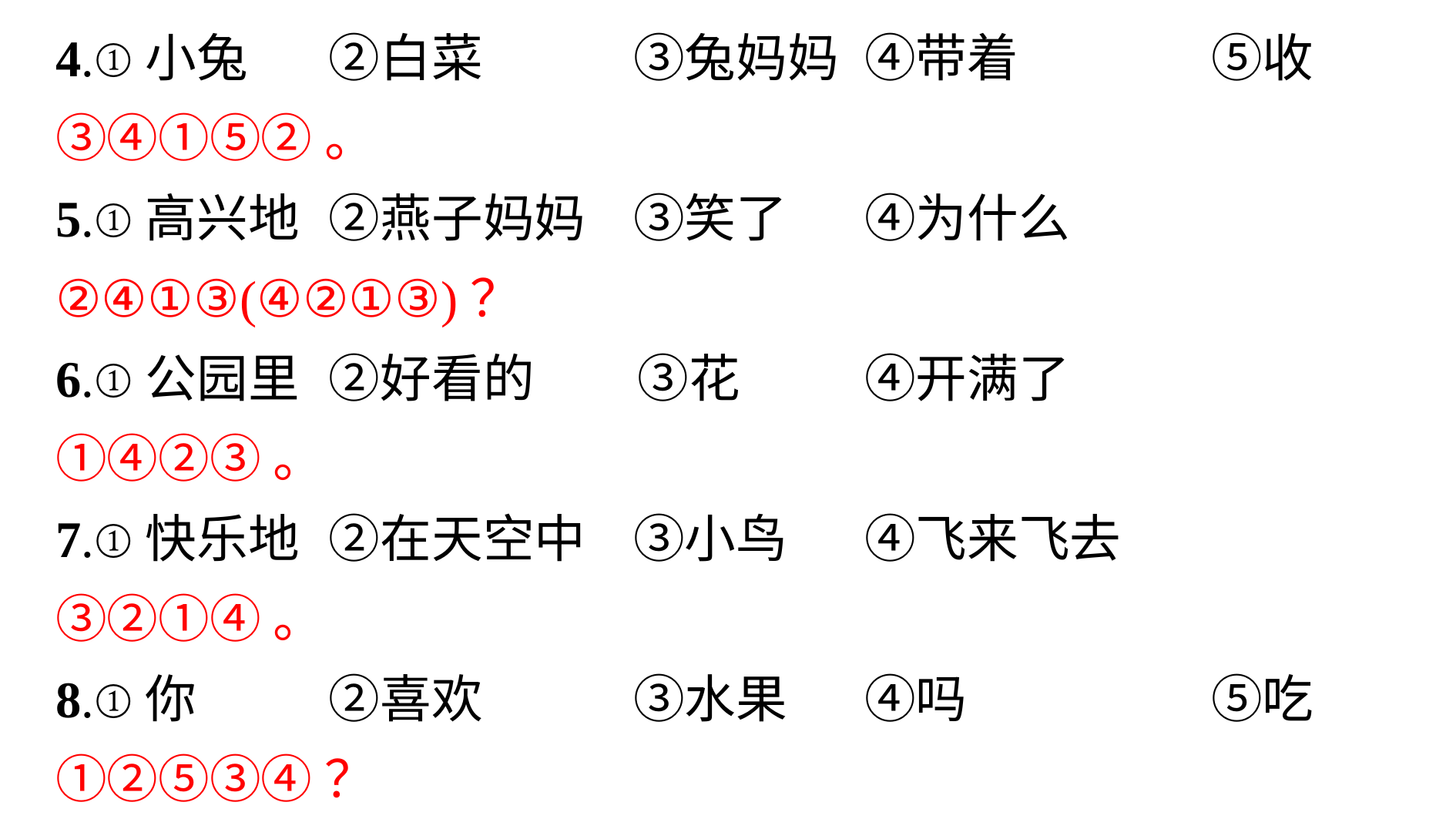

4.①小兔　	②白菜　　	③兔妈妈	④带着　　	⑤收
③④①⑤②。
5.①高兴地	②燕子妈妈	③笑了　	④为什么
②④①③(④②①③)？
6.①公园里	②好看的　　③花　　	④开满了
①④②③。
7.①快乐地	②在天空中	③小鸟　	④飞来飞去
③②①④。
8.①你　　	②喜欢　　	③水果　	④吗　　		⑤吃
①②⑤③④？